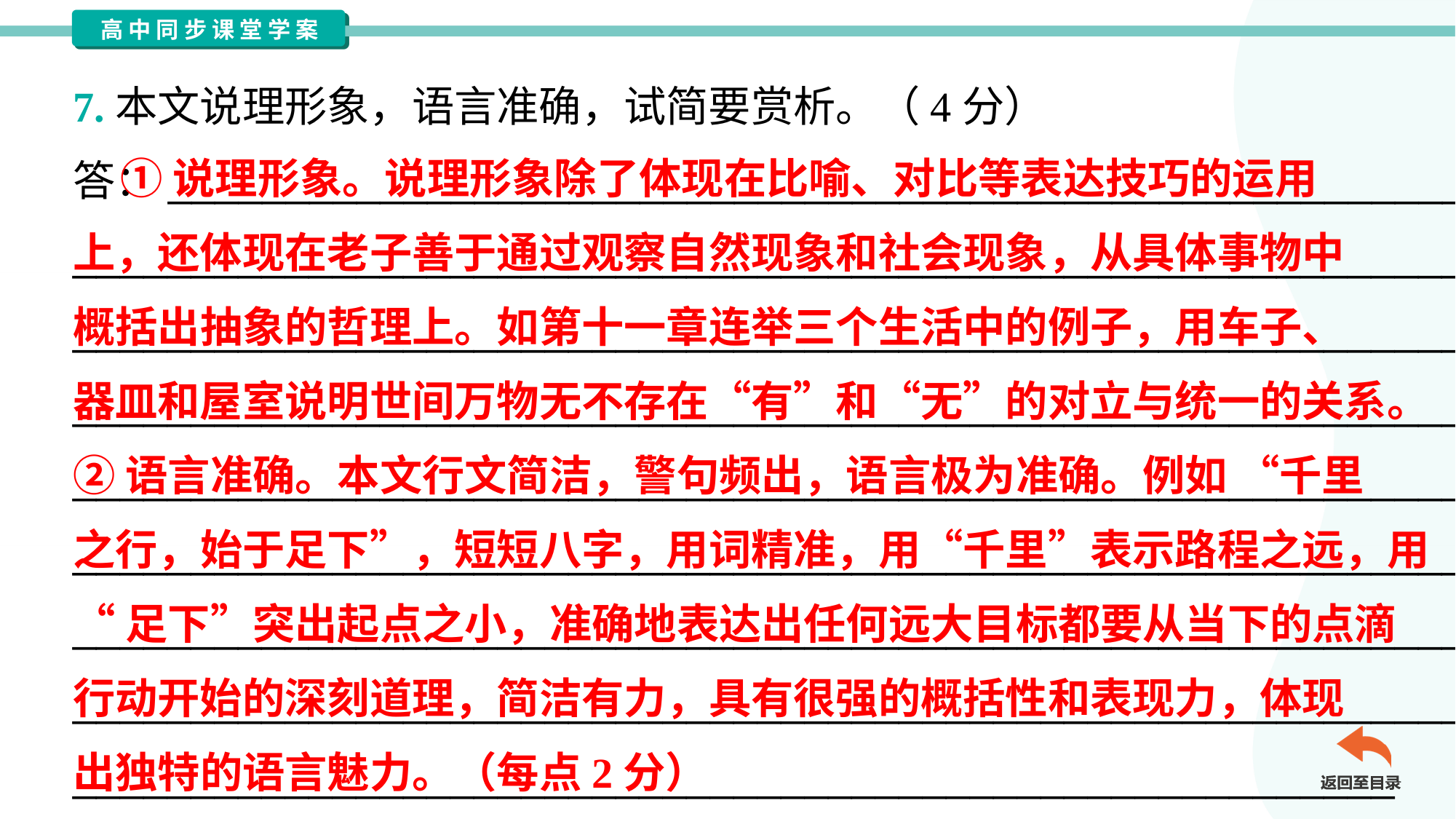

7.本文说理形象，语言准确，试简要赏析。（4分）
答：_________________________________________________________
_____________________________________________________________
_____________________________________________________________
_____________________________________________________________
_____________________________________________________________
_____________________________________________________________
_____________________________________________________________
_____________________________________________________________
________________________________________________________
     ①说理形象。说理形象除了体现在比喻、对比等表达技巧的运用
上，还体现在老子善于通过观察自然现象和社会现象，从具体事物中
概括出抽象的哲理上。如第十一章连举三个生活中的例子，用车子、
器皿和屋室说明世间万物无不存在“有”和“无”的对立与统一的关系。
②语言准确。本文行文简洁，警句频出，语言极为准确。例如 “千里
之行，始于足下”，短短八字，用词精准，用“千里”表示路程之远，用
“足下”突出起点之小，准确地表达出任何远大目标都要从当下的点滴
行动开始的深刻道理，简洁有力，具有很强的概括性和表现力，体现
出独特的语言魅力。（每点2分）